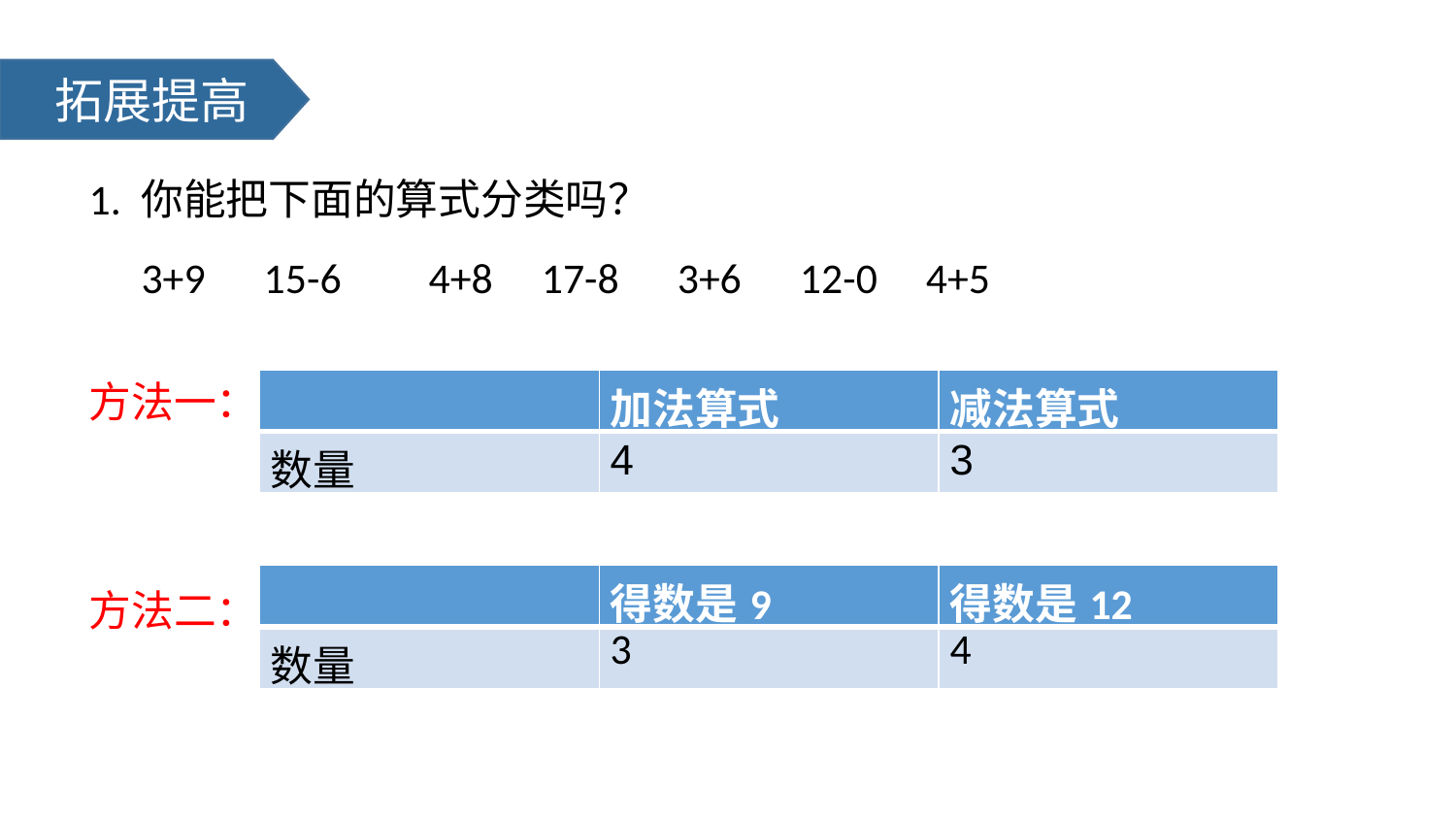

拓展提高
1. 你能把下面的算式分类吗？
3+9      15-6         4+8     17-8      3+6      12-0     4+5
方法一：
|  | 加法算式 | 减法算式 |
| --- | --- | --- |
| 数量 | 4 | 3 |
|  | 得数是9 | 得数是12 |
| --- | --- | --- |
| 数量 | 3 | 4 |
方法二：